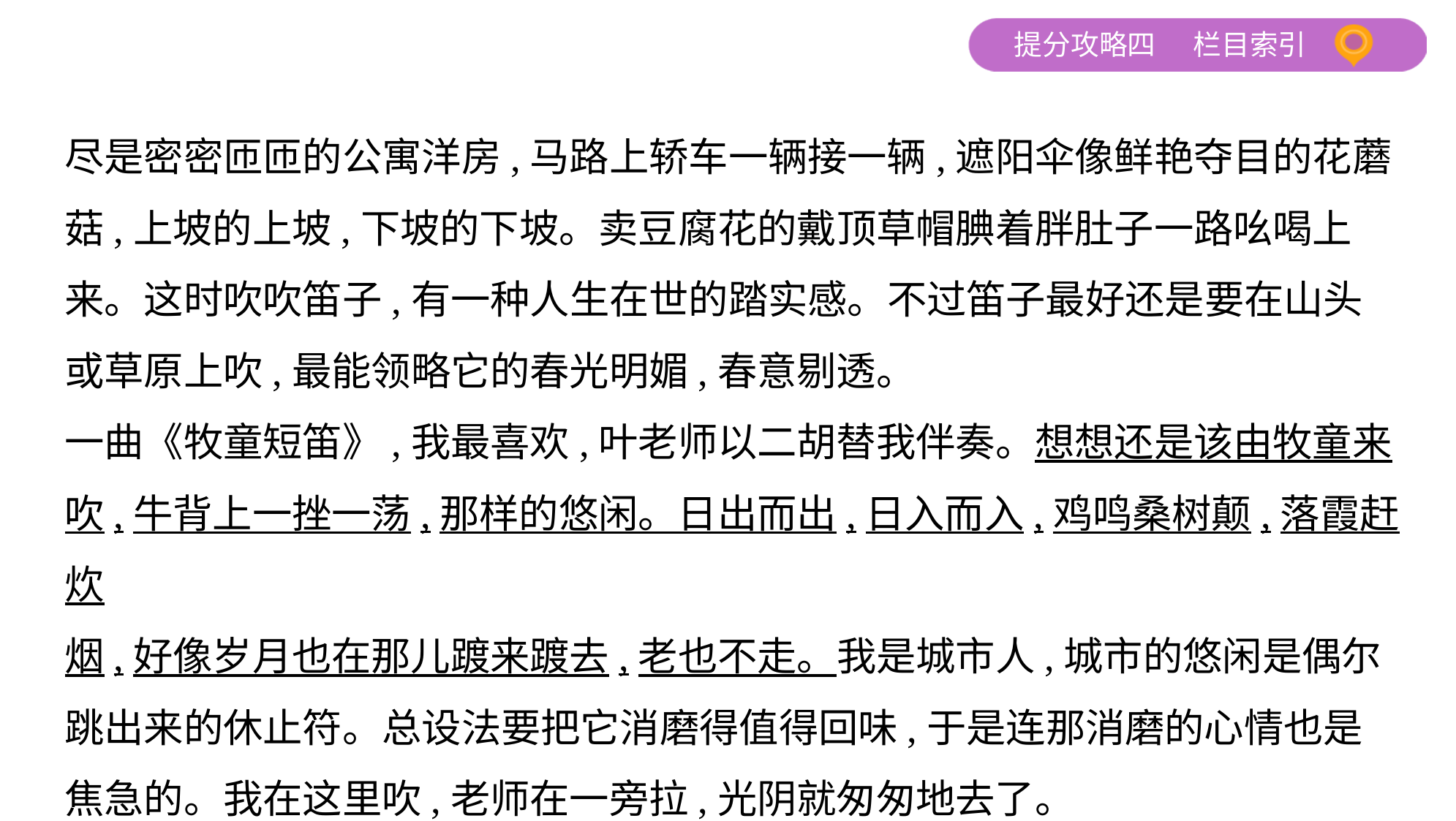

尽是密密匝匝的公寓洋房,马路上轿车一辆接一辆,遮阳伞像鲜艳夺目的花蘑
菇,上坡的上坡,下坡的下坡。卖豆腐花的戴顶草帽腆着胖肚子一路吆喝上
来。这时吹吹笛子,有一种人生在世的踏实感。不过笛子最好还是要在山头
或草原上吹,最能领略它的春光明媚,春意剔透。
一曲《牧童短笛》,我最喜欢,叶老师以二胡替我伴奏。想想还是该由牧童来
吹,牛背上一挫一荡,那样的悠闲。日出而出,日入而入,鸡鸣桑树颠,落霞赶炊
烟,好像岁月也在那儿踱来踱去,老也不走。我是城市人,城市的悠闲是偶尔
跳出来的休止符。总设法要把它消磨得值得回味,于是连那消磨的心情也是
焦急的。我在这里吹,老师在一旁拉,光阴就匆匆地去了。